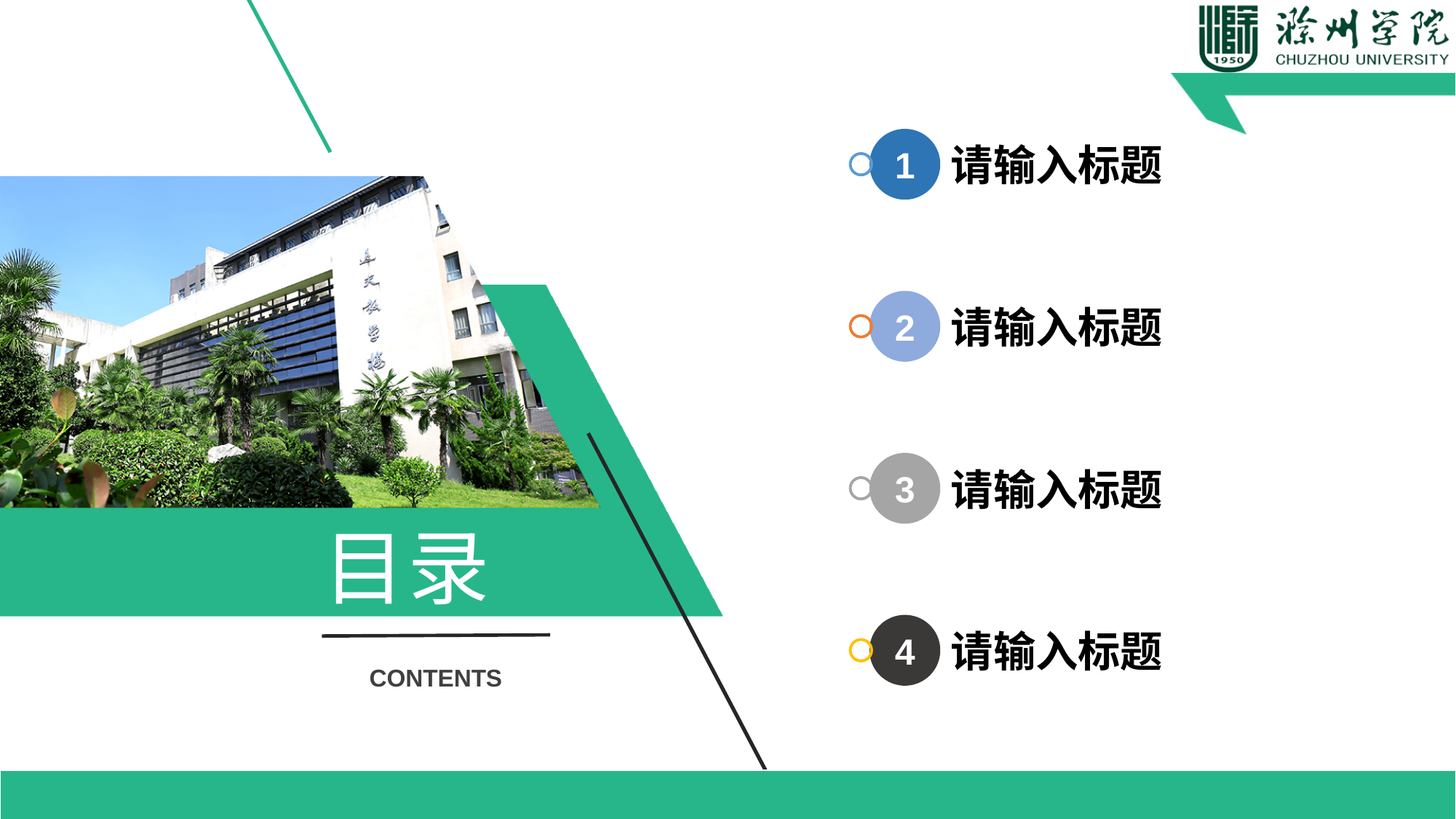

1

请输入标题
2

请输入标题
3

请输入标题
目录
4

请输入标题
CONTENTS